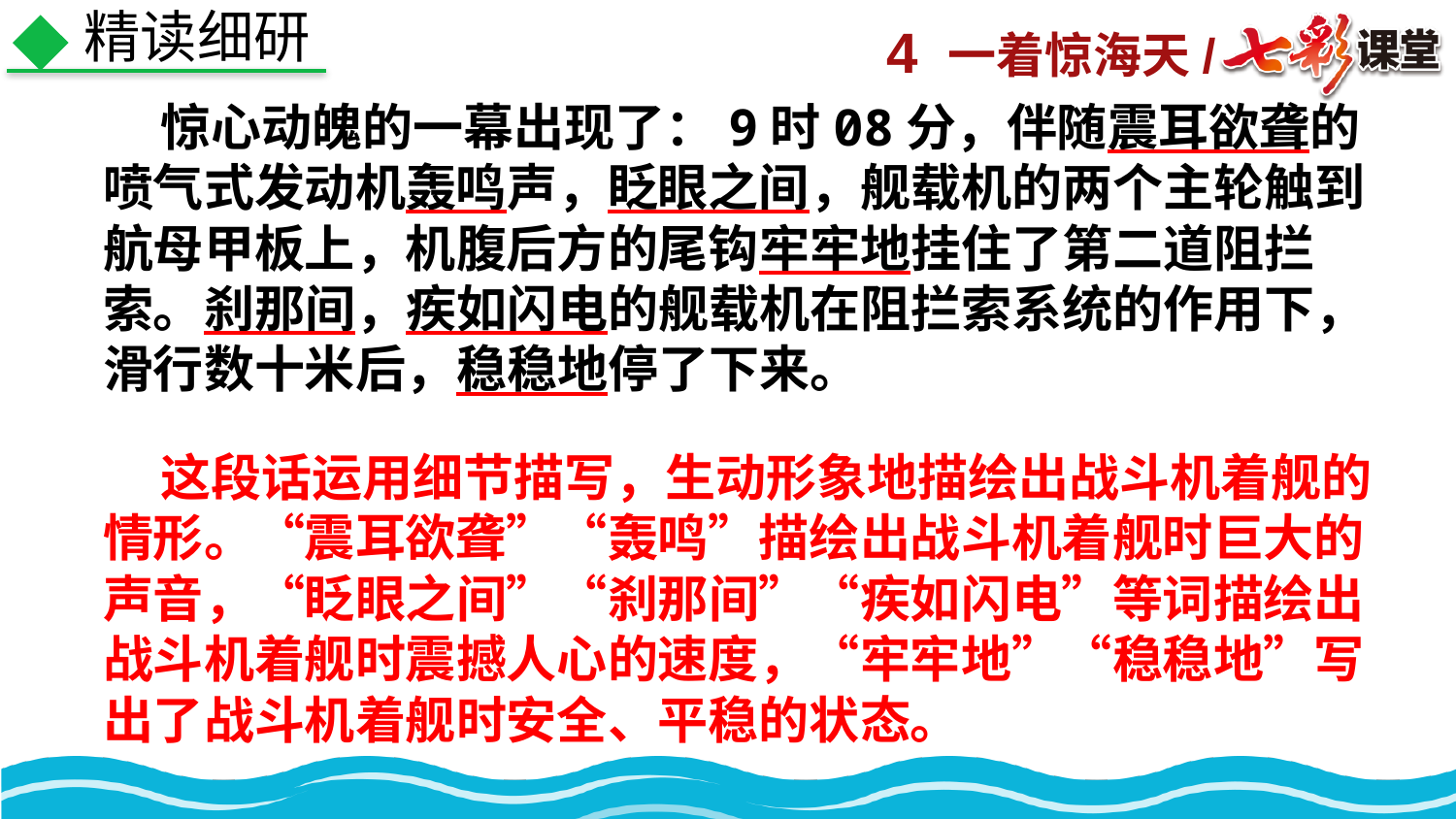

精读细研

    惊心动魄的一幕出现了：9时08分，伴随震耳欲聋的喷气式发动机轰鸣声，眨眼之间，舰载机的两个主轮触到航母甲板上，机腹后方的尾钩牢牢地挂住了第二道阻拦索。刹那间，疾如闪电的舰载机在阻拦索系统的作用下，滑行数十米后，稳稳地停了下来。
    这段话运用细节描写，生动形象地描绘出战斗机着舰的情形。“震耳欲聋”“轰鸣”描绘出战斗机着舰时巨大的声音，“眨眼之间”“刹那间”“疾如闪电”等词描绘出战斗机着舰时震撼人心的速度，“牢牢地”“稳稳地”写出了战斗机着舰时安全、平稳的状态。